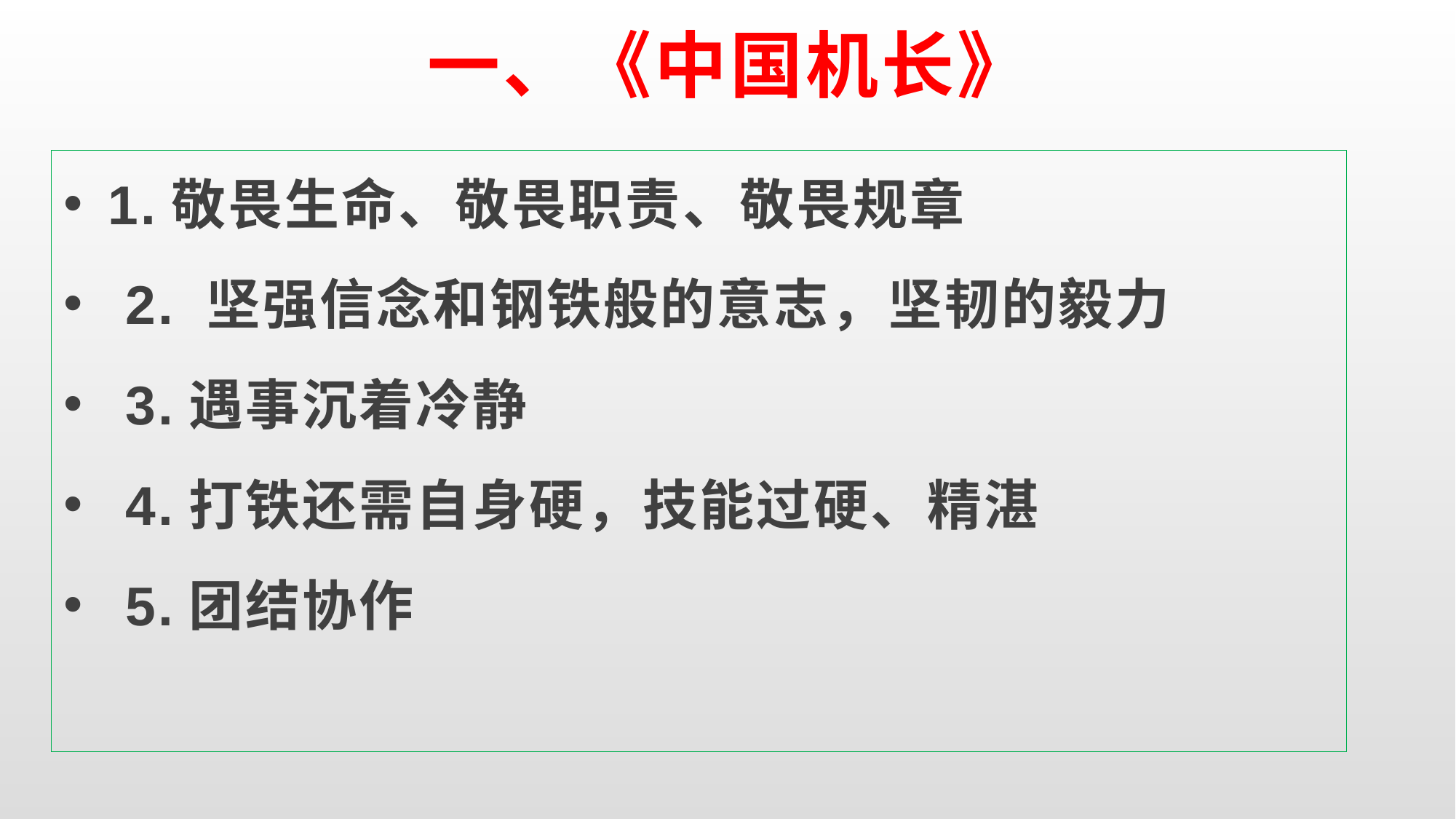

# 一、《中国机长》
 1.敬畏生命、敬畏职责、敬畏规章
  2. 坚强信念和钢铁般的意志，坚韧的毅力
  3.遇事沉着冷静
  4.打铁还需自身硬，技能过硬、精湛
  5.团结协作